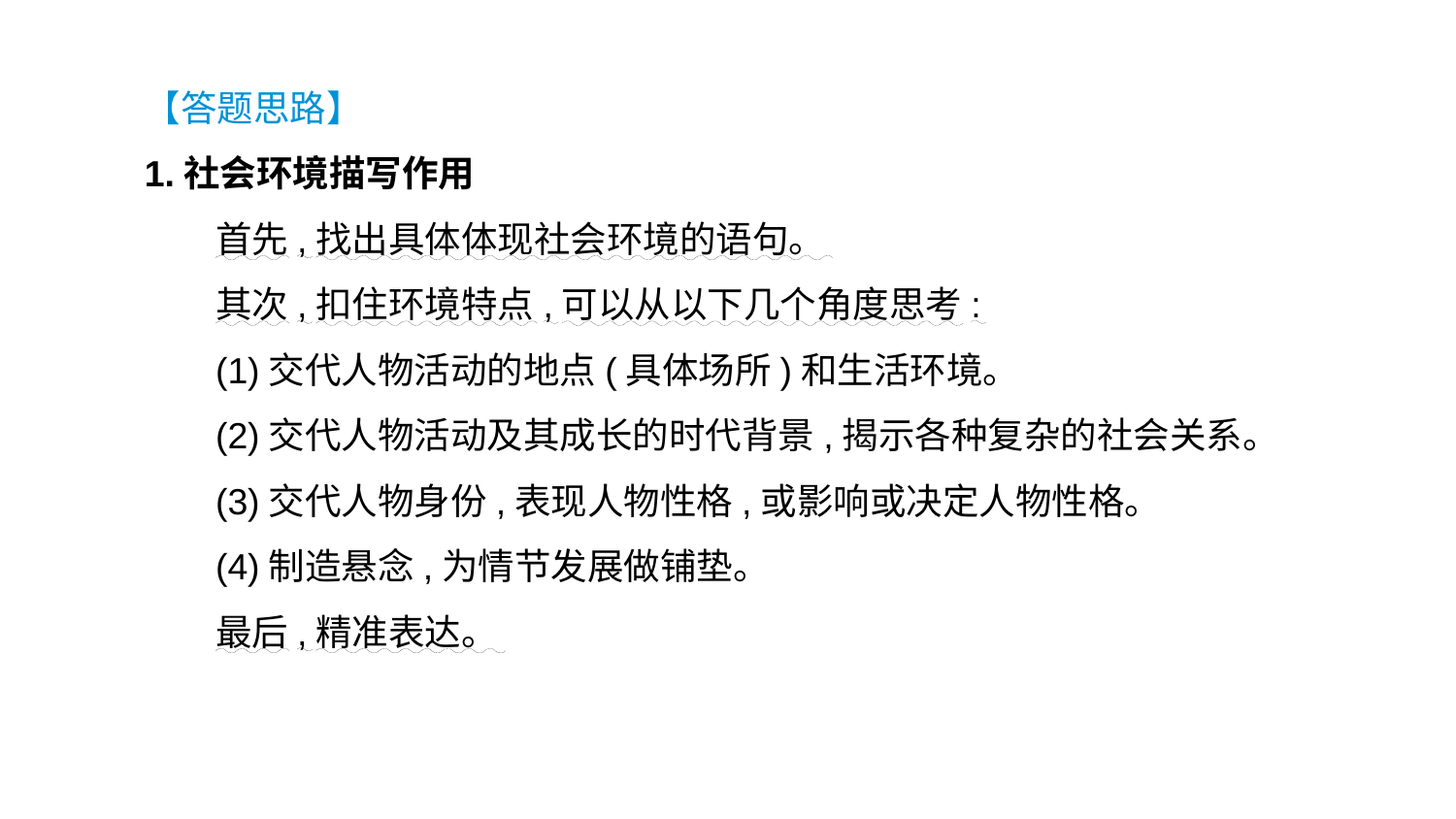

【答题思路】
1.社会环境描写作用
首先,找出具体体现社会环境的语句。
其次,扣住环境特点,可以从以下几个角度思考:
(1)交代人物活动的地点(具体场所)和生活环境。
(2)交代人物活动及其成长的时代背景,揭示各种复杂的社会关系。
(3)交代人物身份,表现人物性格,或影响或决定人物性格。
(4)制造悬念,为情节发展做铺垫。
最后,精准表达。